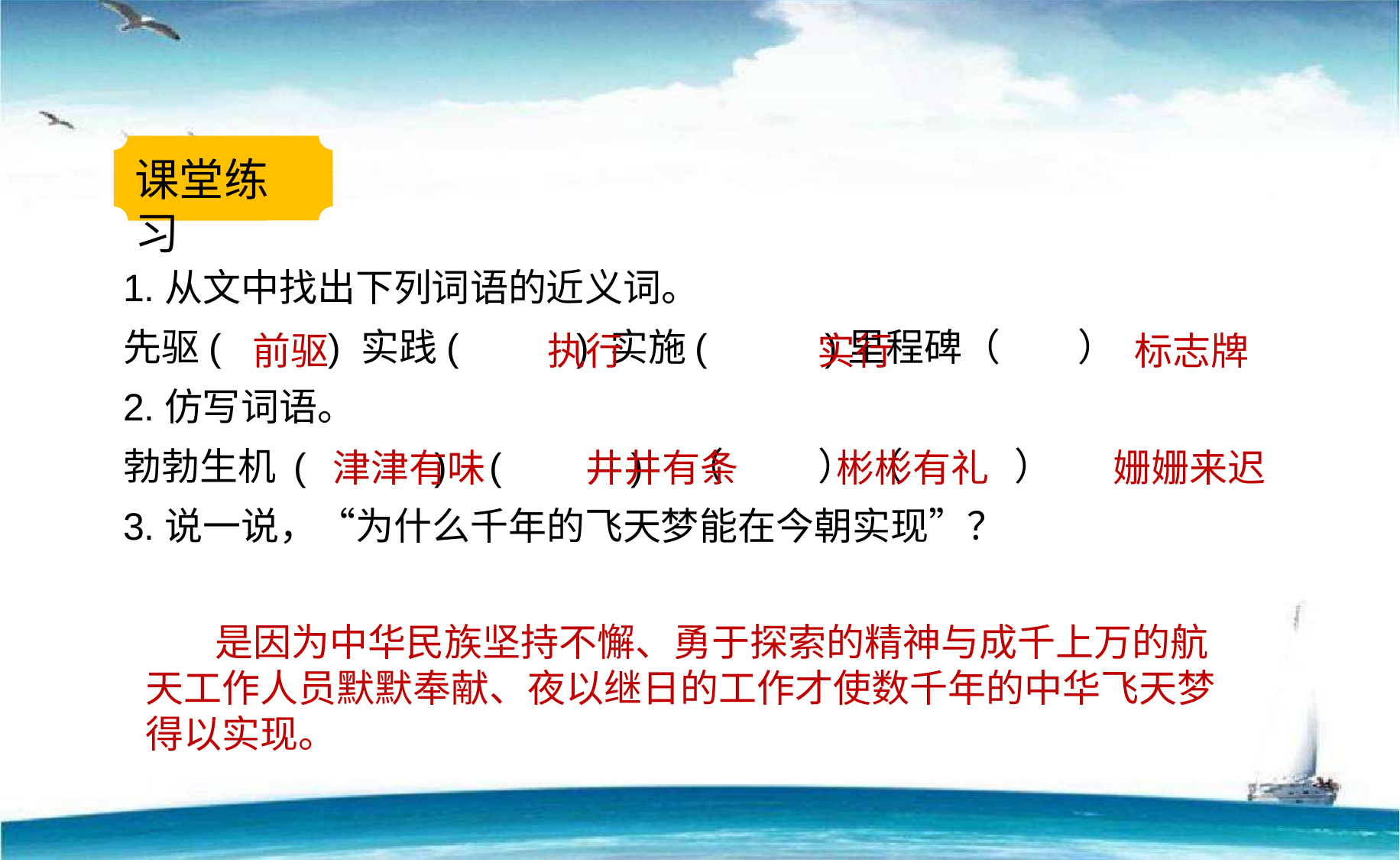

课堂练习
1.从文中找出下列词语的近义词。
先驱(          ) 实践(           ) 实施(           )里程碑（         ）
2.仿写词语。
勃勃生机 (            )    (            )   （           ） （             ）
3.说一说，“为什么千年的飞天梦能在今朝实现”？

前驱
执行
实行
标志牌
津津有味
井井有条
彬彬有礼
姗姗来迟
       是因为中华民族坚持不懈、勇于探索的精神与成千上万的航天工作人员默默奉献、夜以继日的工作才使数千年的中华飞天梦得以实现。